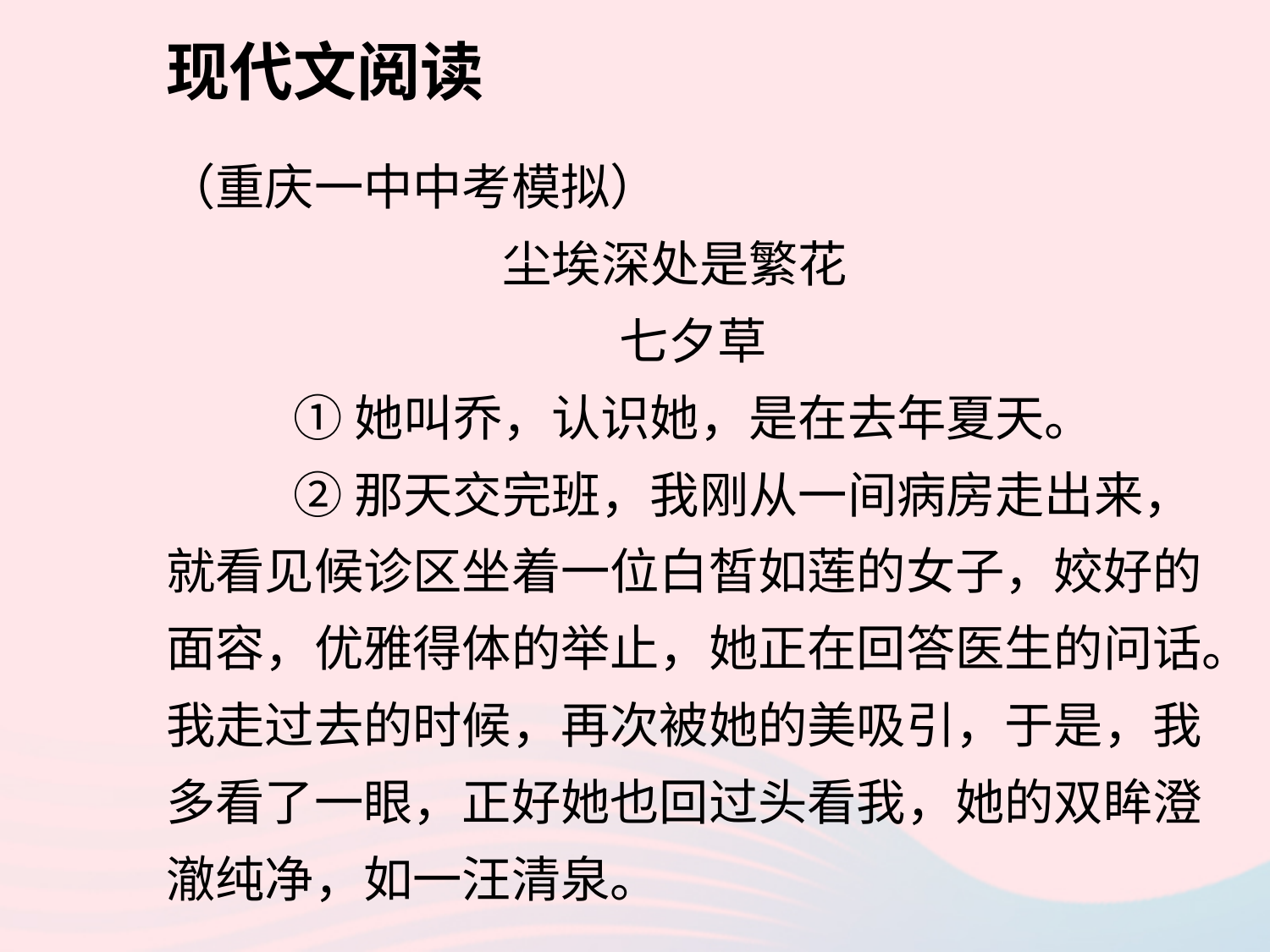

现代文阅读
（重庆一中中考模拟）
尘埃深处是繁花
七夕草
	①她叫乔，认识她，是在去年夏天。
	②那天交完班，我刚从一间病房走出来，就看见候诊区坐着一位白皙如莲的女子，姣好的面容，优雅得体的举止，她正在回答医生的问话。我走过去的时候，再次被她的美吸引，于是，我多看了一眼，正好她也回过头看我，她的双眸澄澈纯净，如一汪清泉。